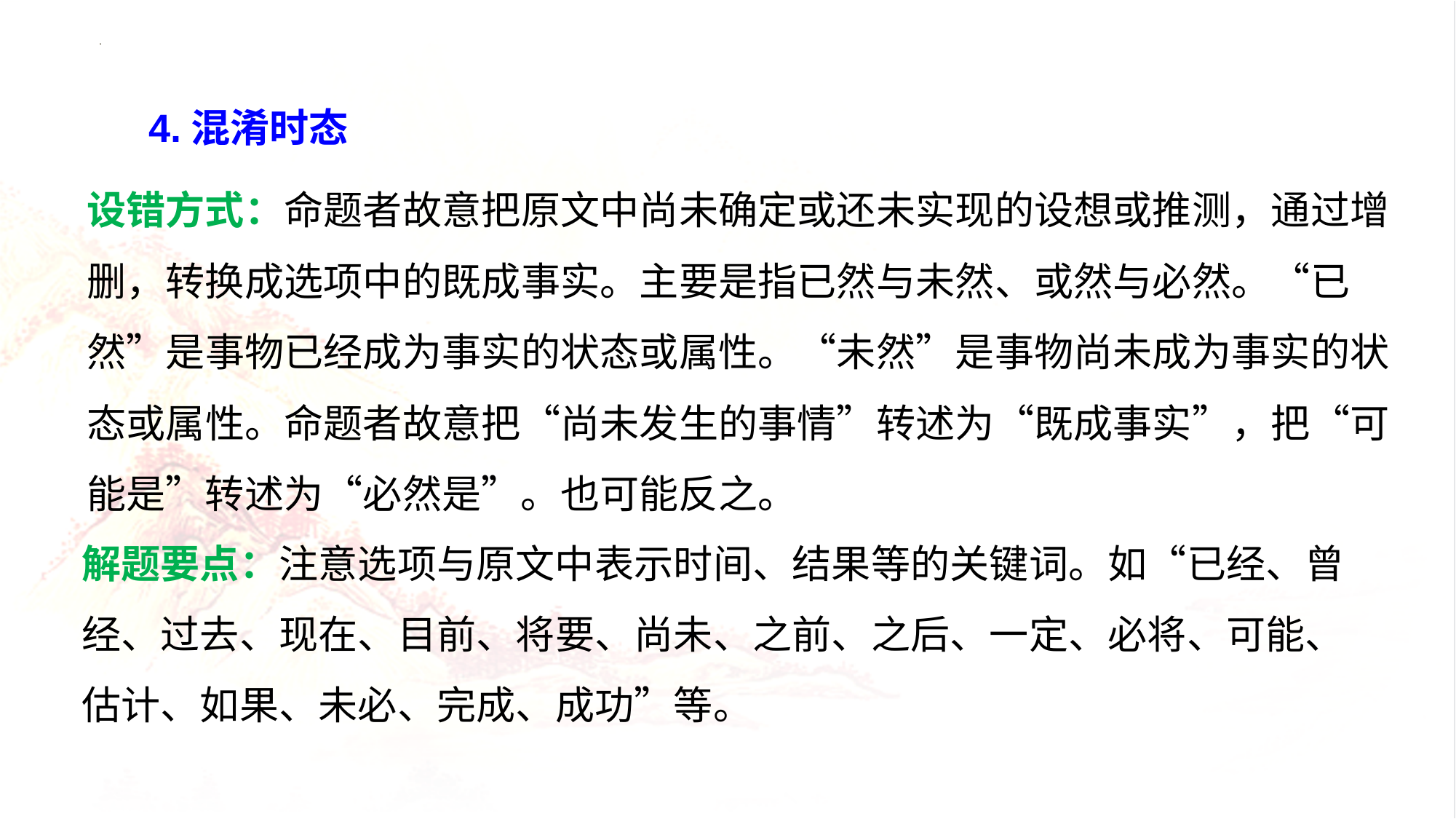

4.混淆时态
设错方式：命题者故意把原文中尚未确定或还未实现的设想或推测，通过增删，转换成选项中的既成事实。主要是指已然与未然、或然与必然。“已然”是事物已经成为事实的状态或属性。“未然”是事物尚未成为事实的状态或属性。命题者故意把“尚未发生的事情”转述为“既成事实”，把“可能是”转述为“必然是”。也可能反之。
解题要点：注意选项与原文中表示时间、结果等的关键词。如“已经、曾经、过去、现在、目前、将要、尚未、之前、之后、一定、必将、可能、估计、如果、未必、完成、成功”等。